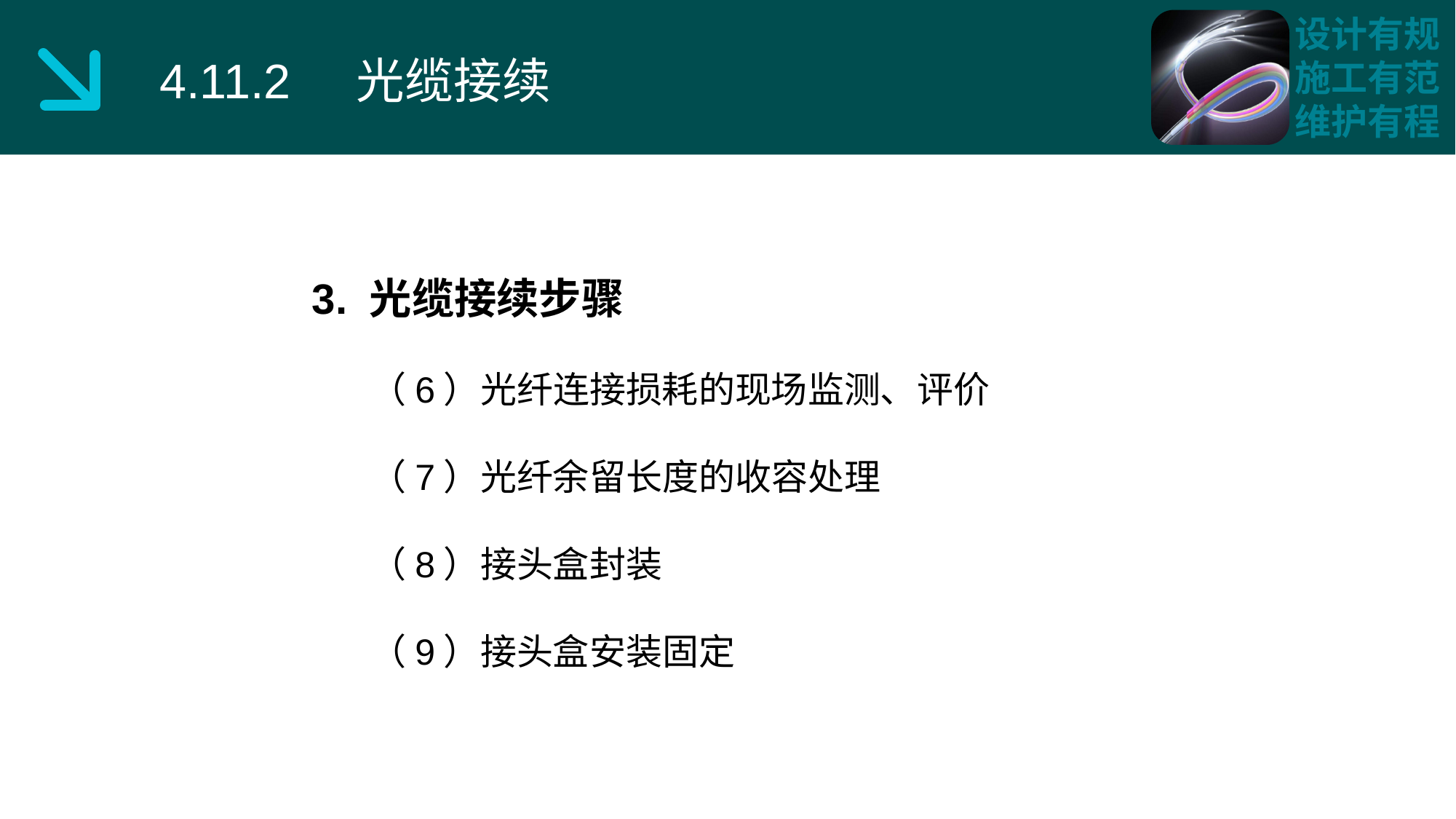

4.11.2    光缆接续

3. 光缆接续步骤

      （6）光纤连接损耗的现场监测、评价

      （7）光纤余留长度的收容处理

      （8）接头盒封装

      （9）接头盒安装固定